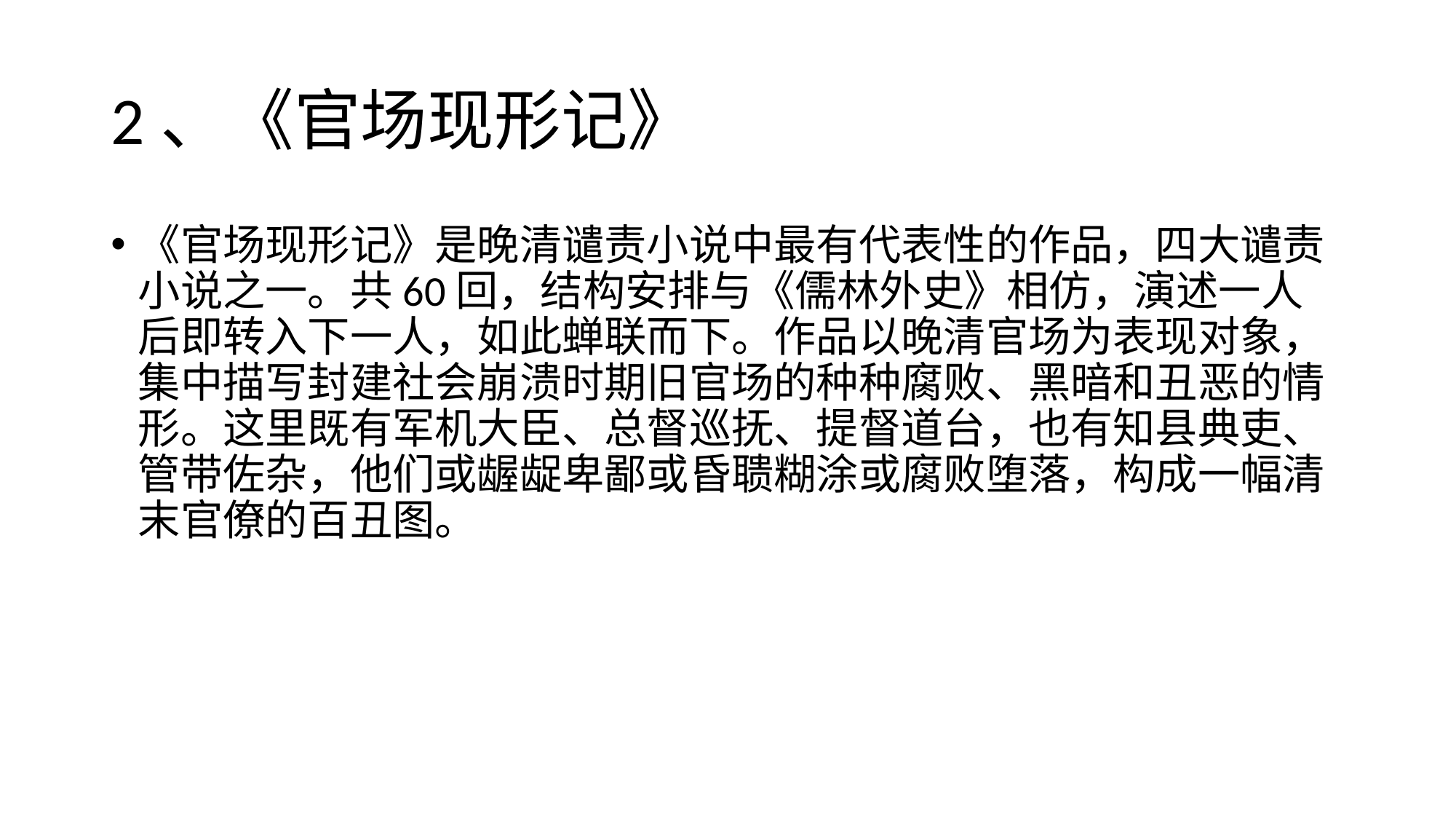

# 2、《官场现形记》
《官场现形记》是晚清谴责小说中最有代表性的作品，四大谴责小说之一。共60回，结构安排与《儒林外史》相仿，演述一人后即转入下一人，如此蝉联而下。作品以晚清官场为表现对象，集中描写封建社会崩溃时期旧官场的种种腐败、黑暗和丑恶的情形。这里既有军机大臣、总督巡抚、提督道台，也有知县典吏、管带佐杂，他们或龌龊卑鄙或昏聩糊涂或腐败堕落，构成一幅清末官僚的百丑图。